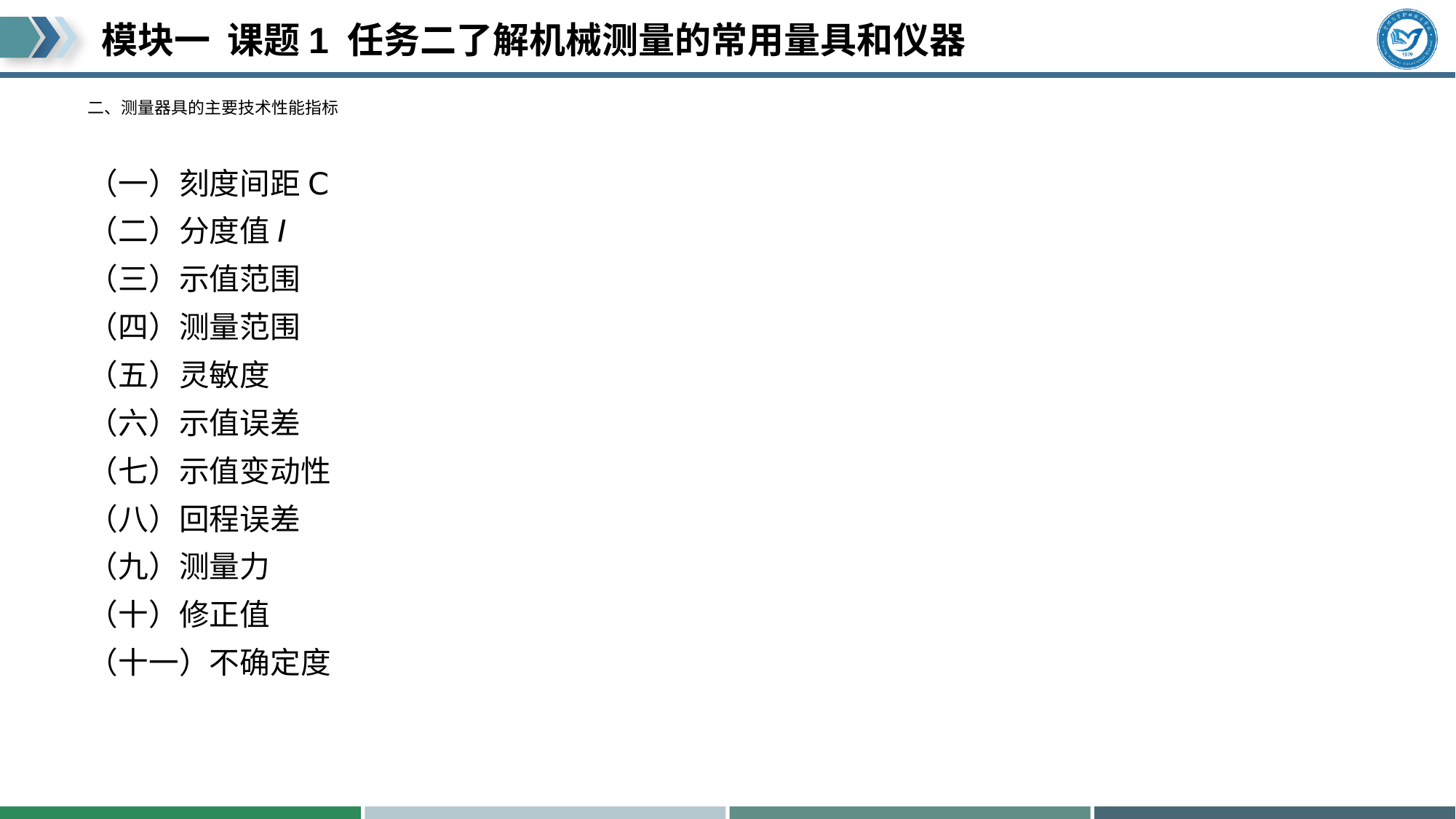

# 二、测量器具的主要技术性能指标
（一）刻度间距C
（二）分度值I
（三）示值范围
（四）测量范围
（五）灵敏度
（六）示值误差
（七）示值变动性
（八）回程误差
（九）测量力
（十）修正值
（十一）不确定度